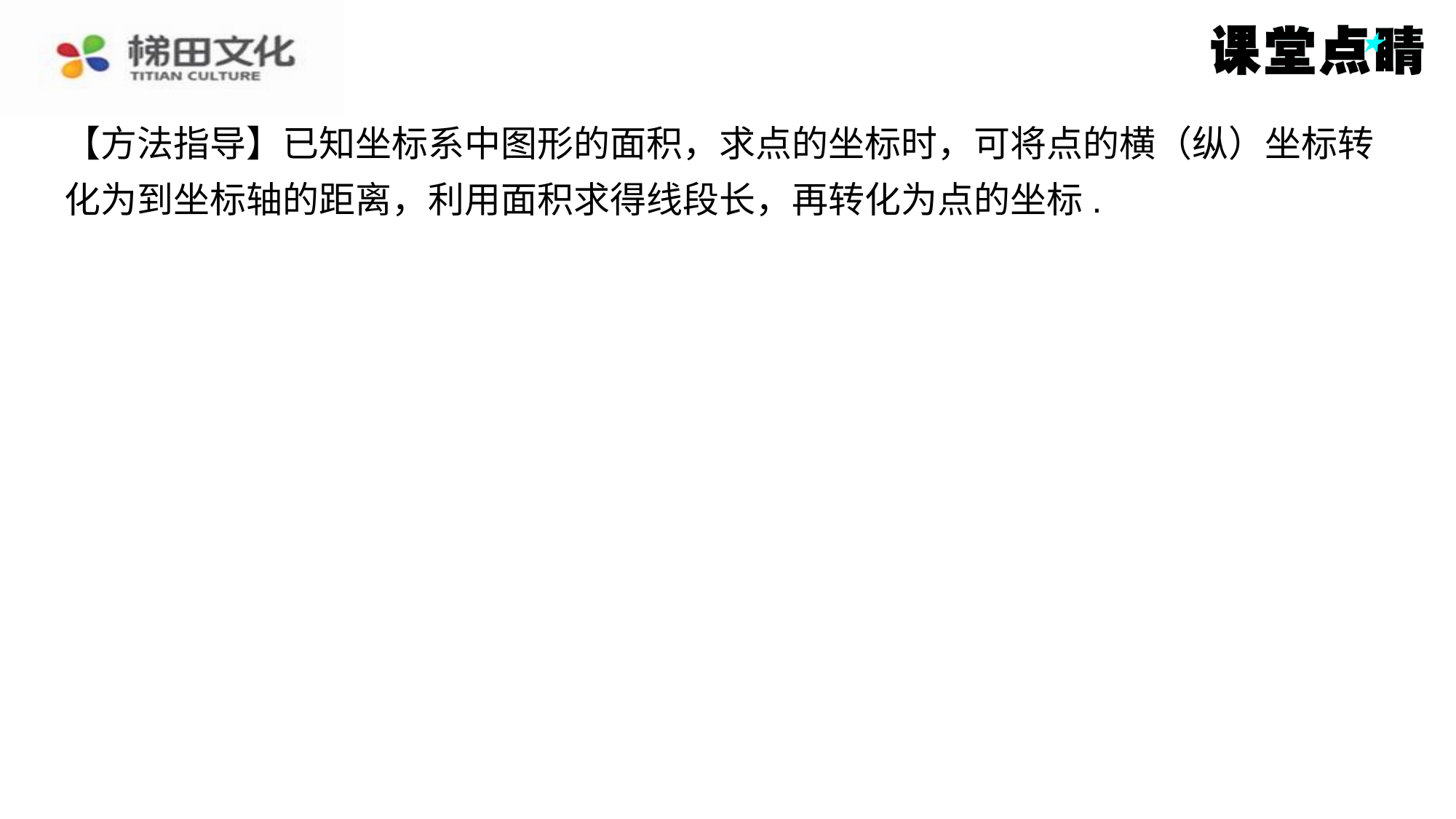

【方法指导】已知坐标系中图形的面积，求点的坐标时，可将点的横（纵）坐标转
化为到坐标轴的距离，利用面积求得线段长，再转化为点的坐标.